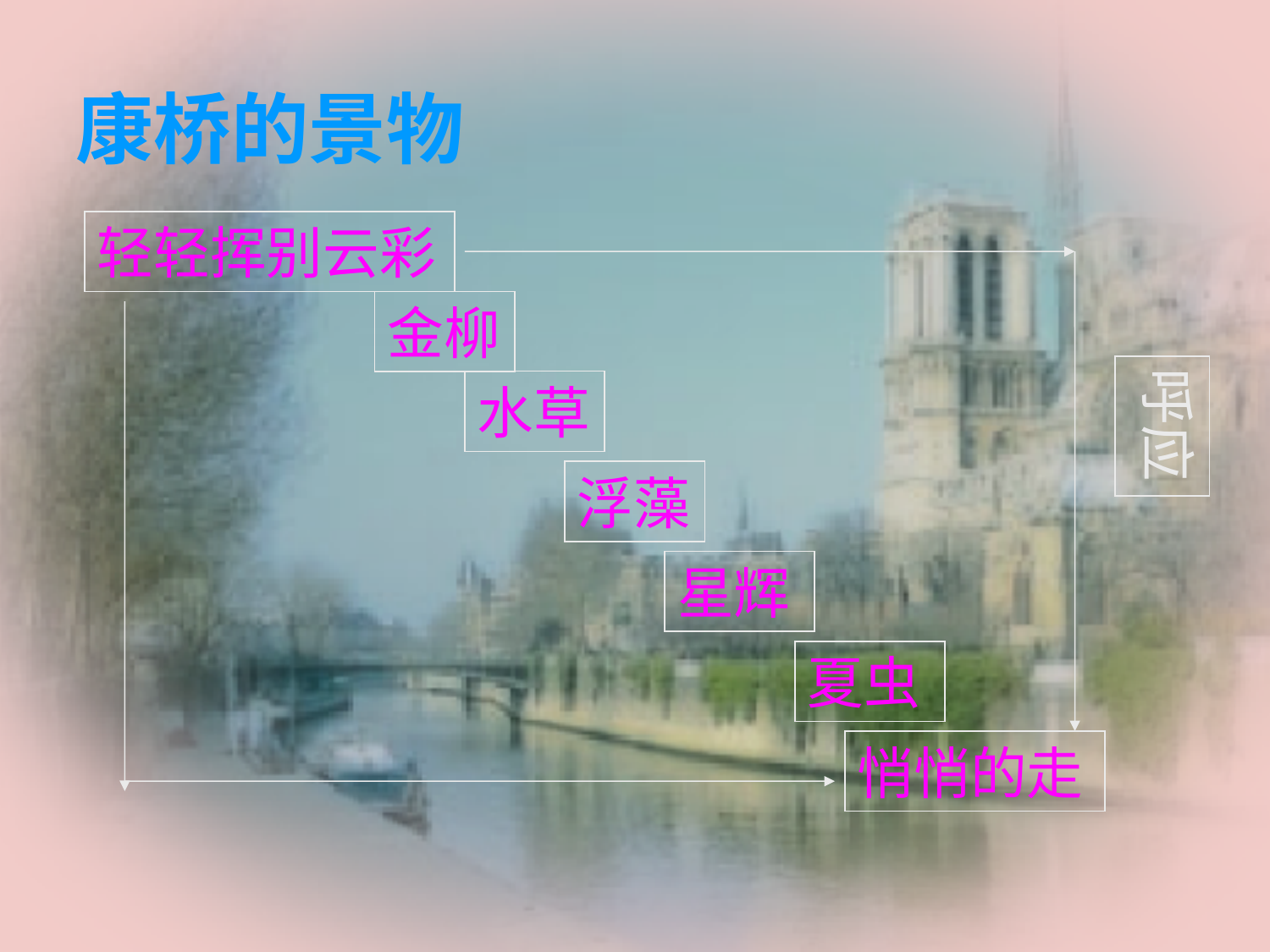

康桥的景物
轻轻挥别云彩

金柳

水草
浮藻
星辉
夏虫
悄悄的走

呼应